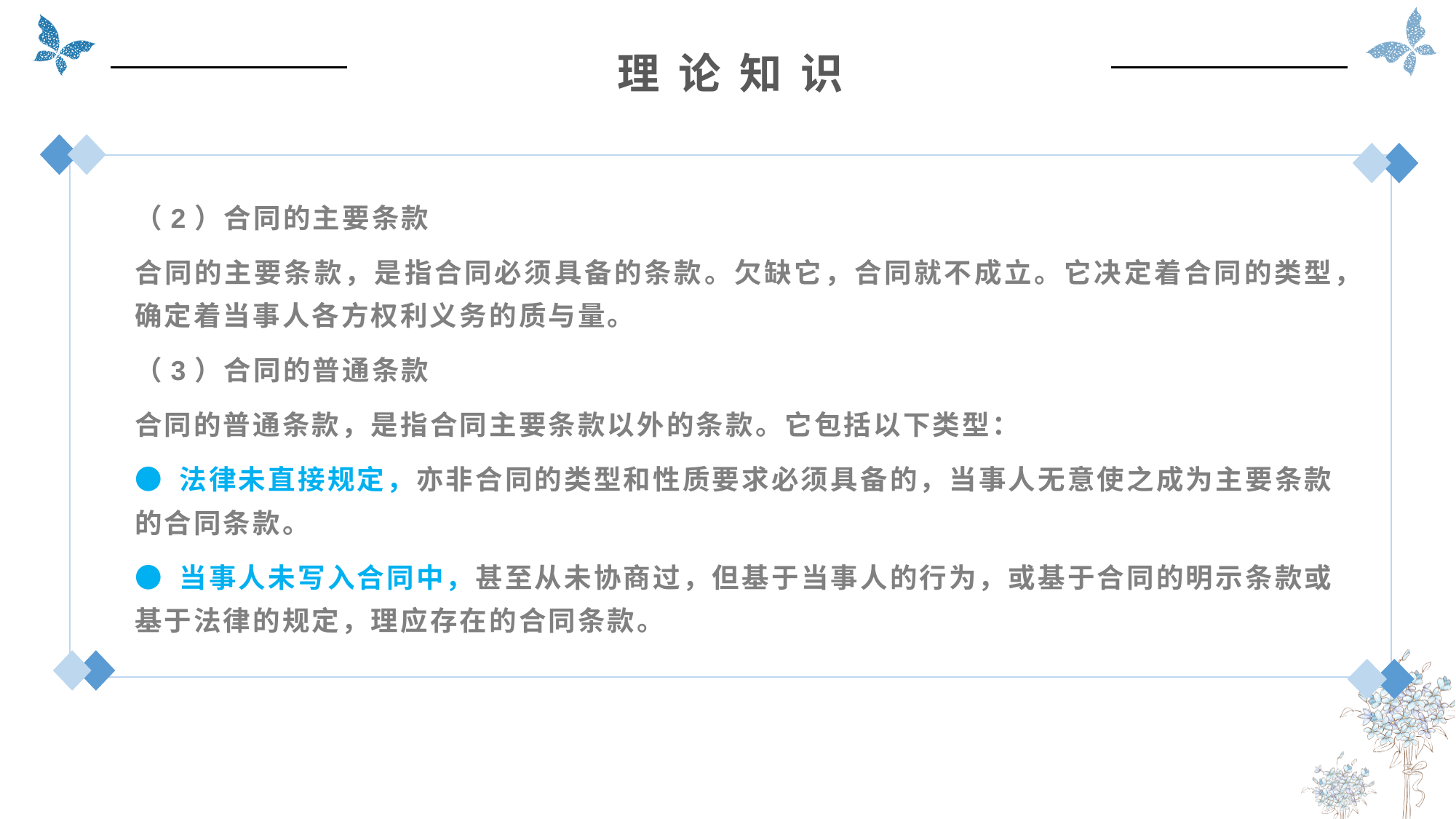

理 论 知 识

（2）合同的主要条款
合同的主要条款，是指合同必须具备的条款。欠缺它，合同就不成立。它决定着合同的类型，确定着当事人各方权利义务的质与量。
（3）合同的普通条款
合同的普通条款，是指合同主要条款以外的条款。它包括以下类型：
● 法律未直接规定，亦非合同的类型和性质要求必须具备的，当事人无意使之成为主要条款的合同条款。
● 当事人未写入合同中，甚至从未协商过，但基于当事人的行为，或基于合同的明示条款或基于法律的规定，理应存在的合同条款。